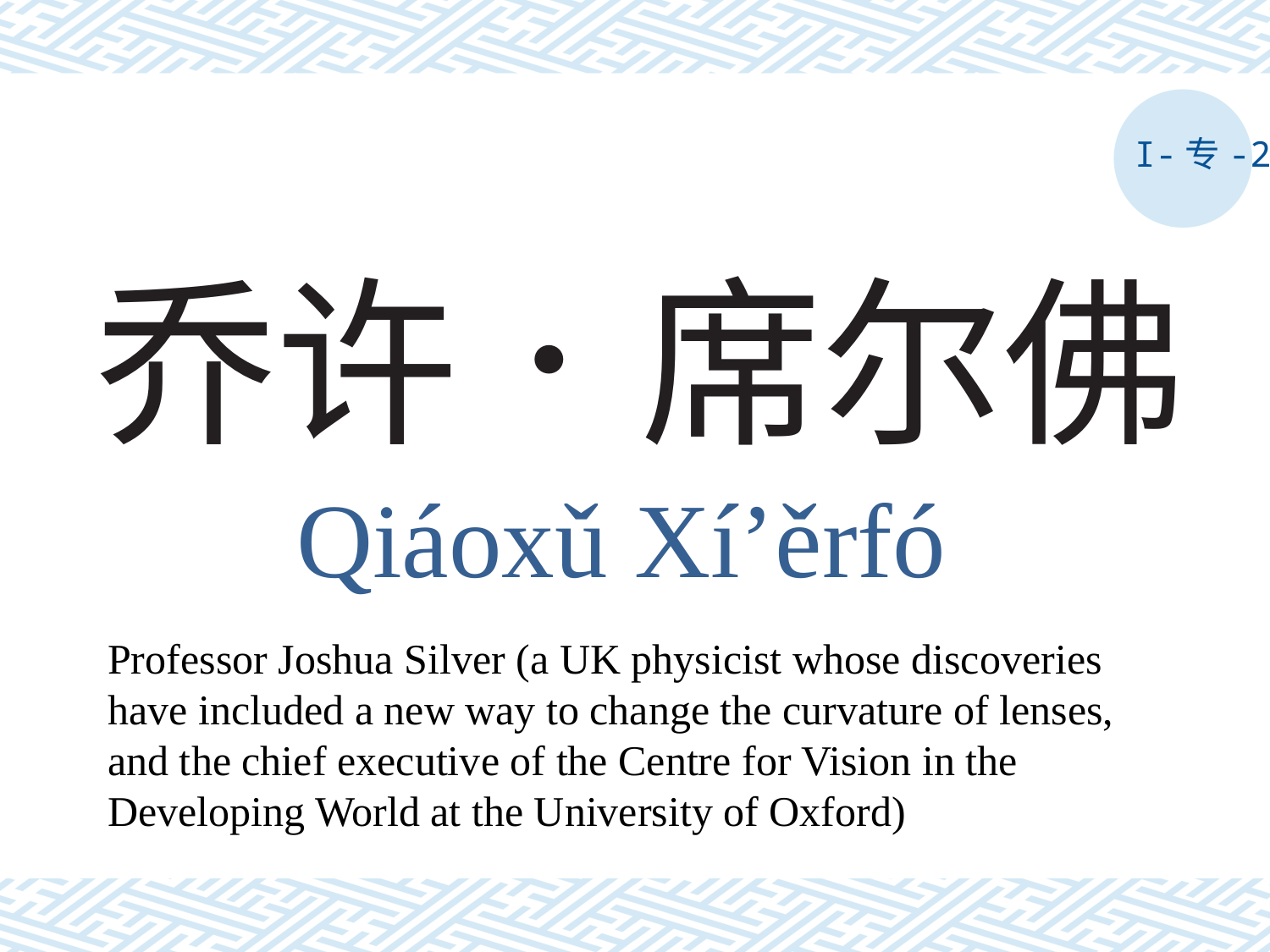

I-专-2

# 乔许．席尔佛
Qiáoxǔ Xí’ěrfó
Professor Joshua Silver (a UK physicist whose discoveries have included a new way to change the curvature of lenses, and the chief executive of the Centre for Vision in the Developing World at the University of Oxford)